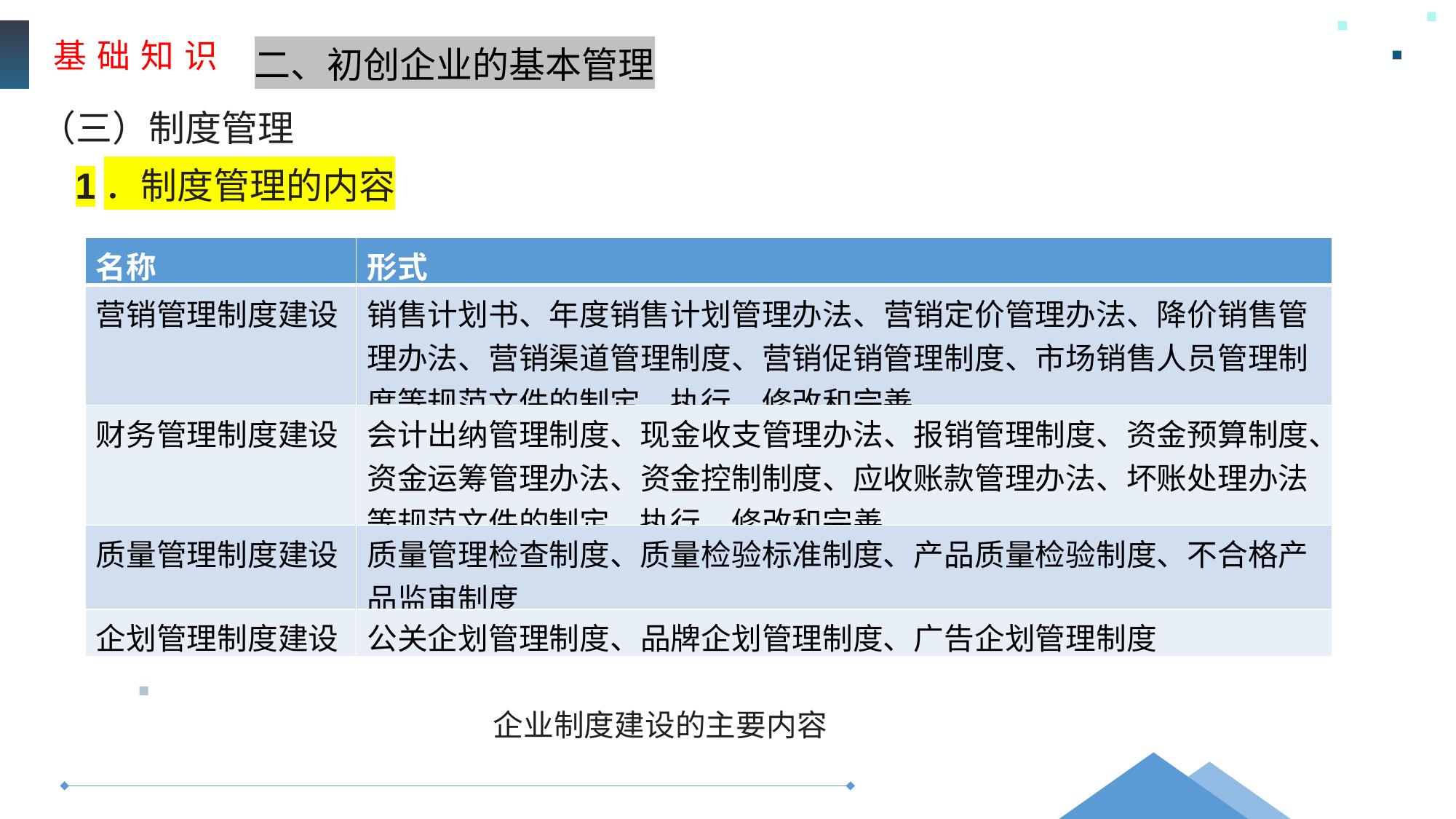

基 础 知 识

二、初创企业的基本管理
（三）制度管理
1．制度管理的内容
| 名称 | 形式 |
| --- | --- |
| 营销管理制度建设 | 销售计划书、年度销售计划管理办法、营销定价管理办法、降价销售管理办法、营销渠道管理制度、营销促销管理制度、市场销售人员管理制度等规范文件的制定、执行、修改和完善 |
| 财务管理制度建设 | 会计出纳管理制度、现金收支管理办法、报销管理制度、资金预算制度、资金运筹管理办法、资金控制制度、应收账款管理办法、坏账处理办法等规范文件的制定、执行、修改和完善 |
| 质量管理制度建设 | 质量管理检查制度、质量检验标准制度、产品质量检验制度、不合格产品监审制度 |
| 企划管理制度建设 | 公关企划管理制度、品牌企划管理制度、广告企划管理制度 |

企业制度建设的主要内容